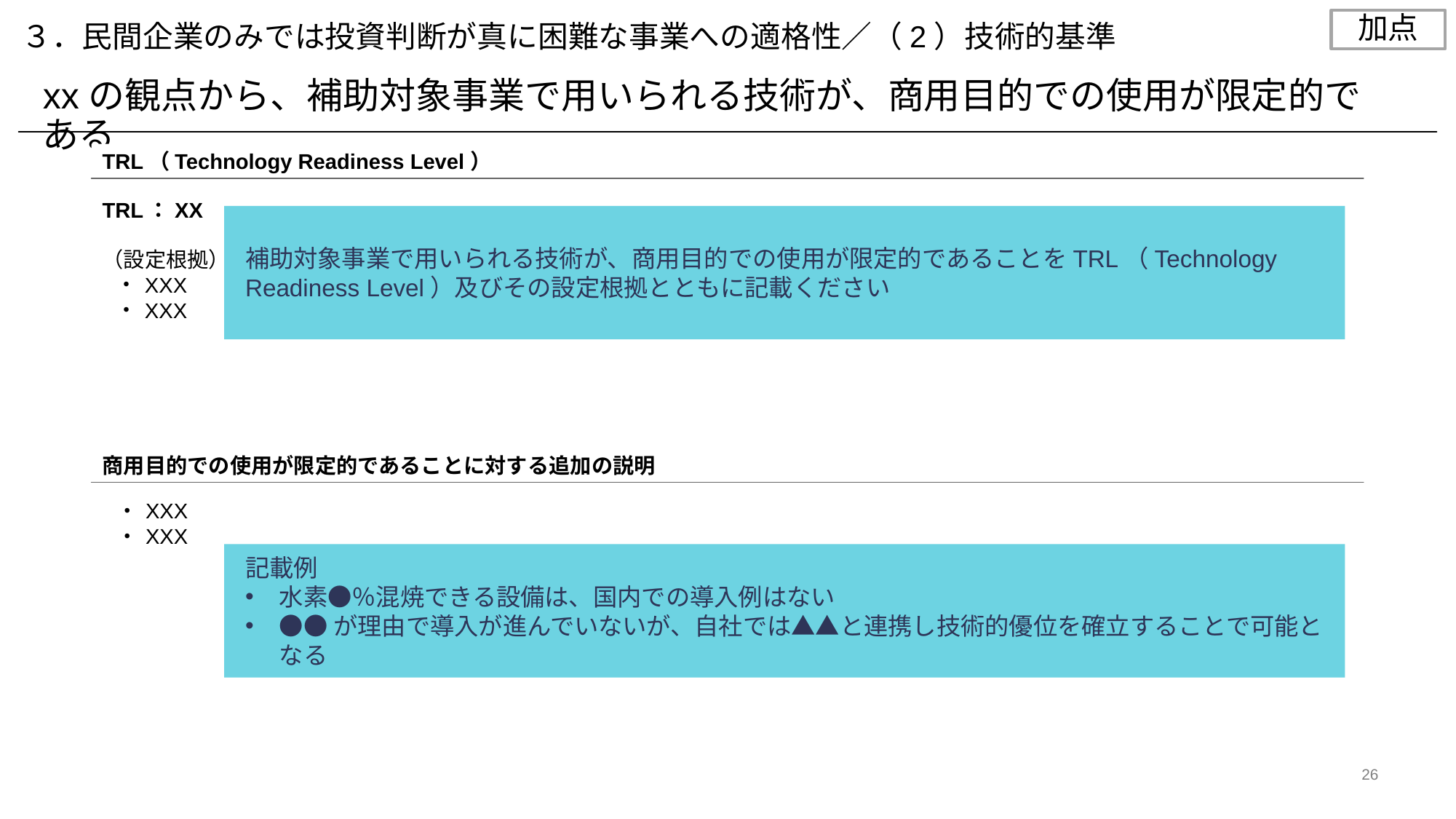

加点
３．民間企業のみでは投資判断が真に困難な事業への適格性／（2）技術的基準
xxの観点から、補助対象事業で用いられる技術が、商用目的での使用が限定的である
TRL（Technology Readiness Level）
TRL：XX
補助対象事業で用いられる技術が、商用目的での使用が限定的であることをTRL（Technology Readiness Level）及びその設定根拠とともに記載ください
（設定根拠）
XXX
XXX
商用目的での使用が限定的であることに対する追加の説明
XXX
XXX
記載例
水素●％混焼できる設備は、国内での導入例はない
●●が理由で導入が進んでいないが、自社では▲▲と連携し技術的優位を確立することで可能となる